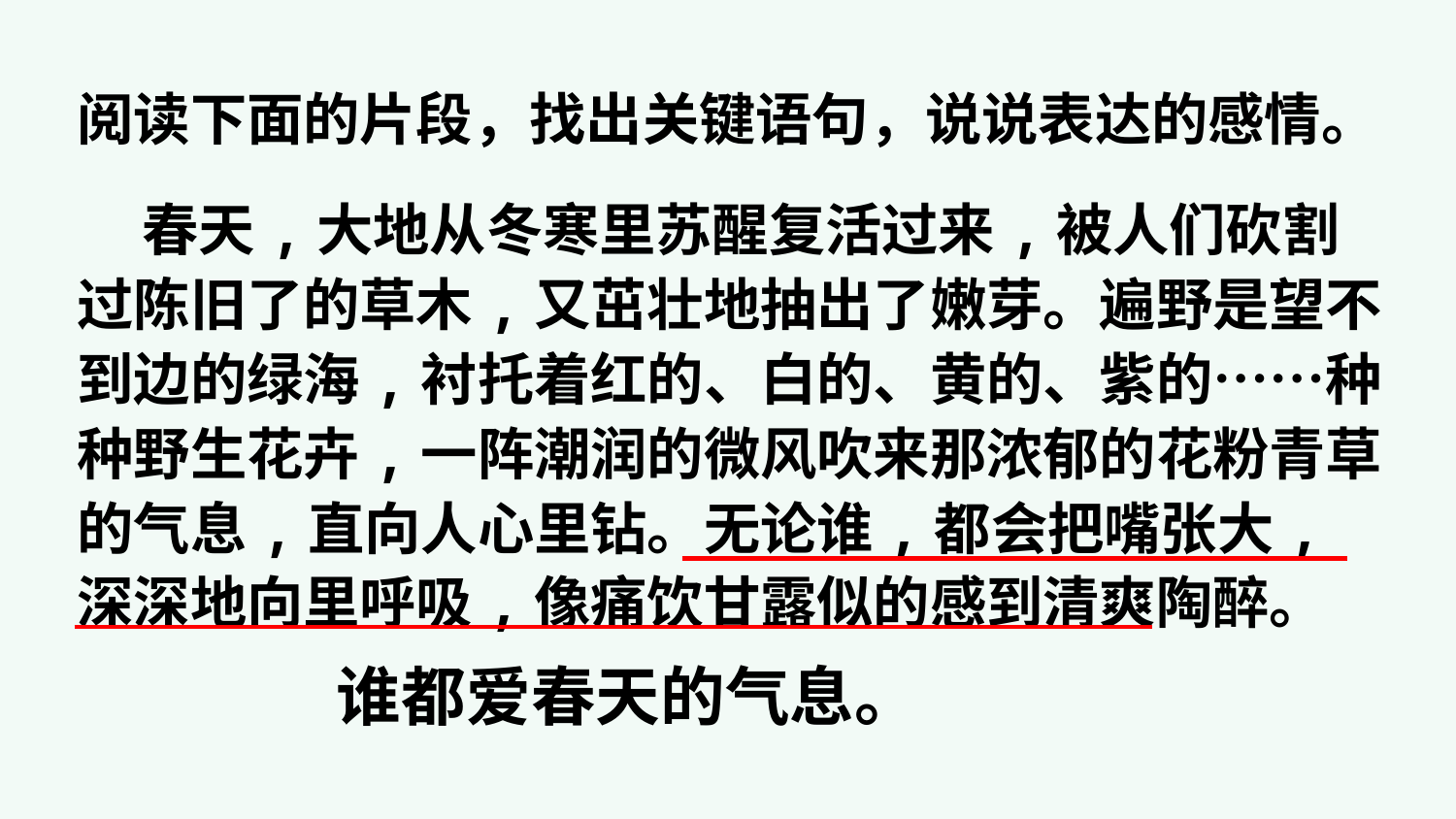

阅读下面的片段，找出关键语句，说说表达的感情。
    春天,大地从冬寒里苏醒复活过来,被人们砍割过陈旧了的草木,又茁壮地抽出了嫩芽。遍野是望不到边的绿海,衬托着红的、白的、黄的、紫的……种种野生花卉,一阵潮润的微风吹来那浓郁的花粉青草的气息,直向人心里钻。无论谁,都会把嘴张大,深深地向里呼吸,像痛饮甘露似的感到清爽陶醉。
谁都爱春天的气息。